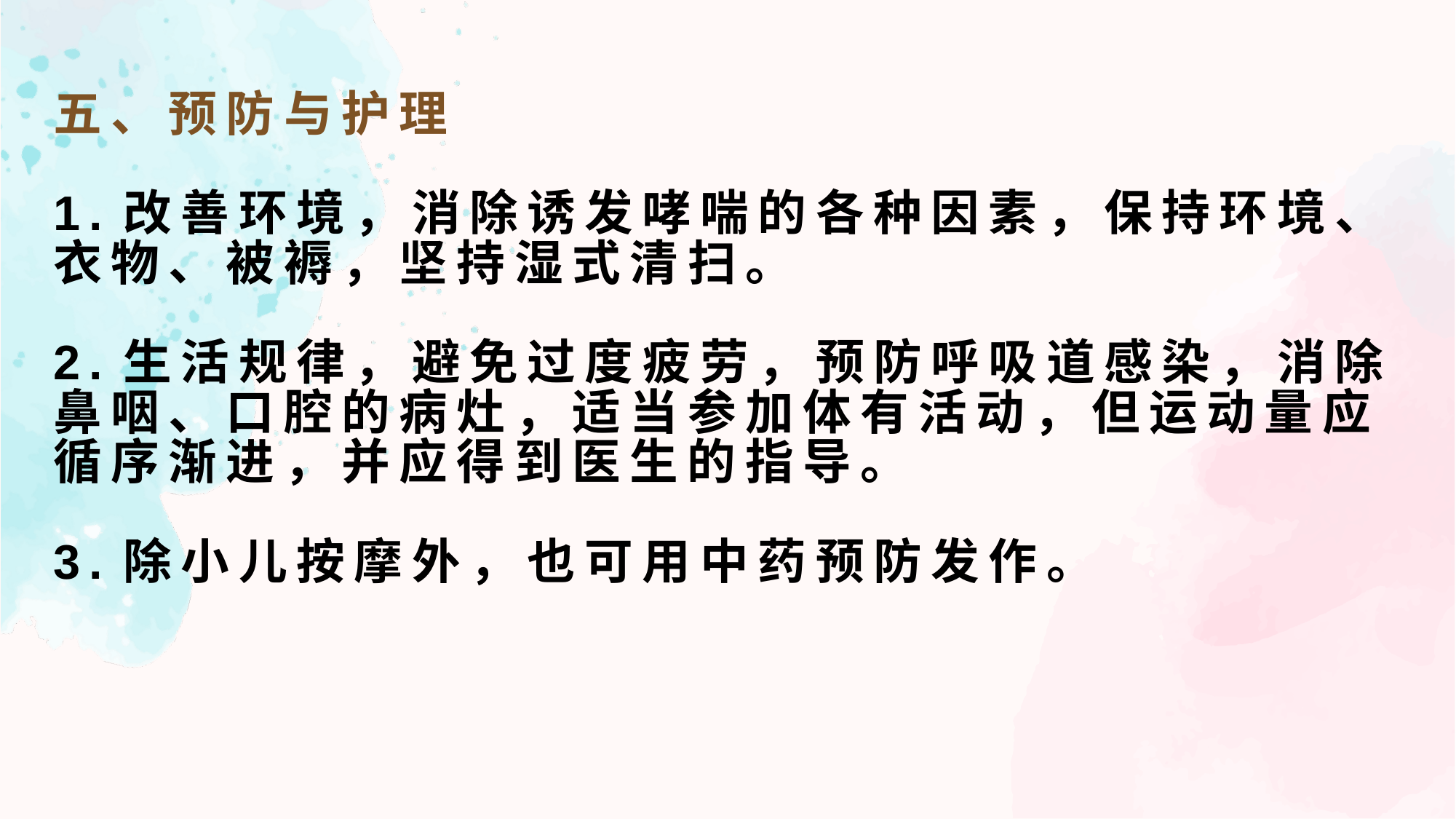

五、预防与护理

1.改善环境，消除诱发哮喘的各种因素，保持环境、衣物、被褥，坚持湿式清扫。

2.生活规律，避免过度疲劳，预防呼吸道感染，消除鼻咽、口腔的病灶，适当参加体有活动，但运动量应循序渐进，并应得到医生的指导。

3.除小儿按摩外，也可用中药预防发作。